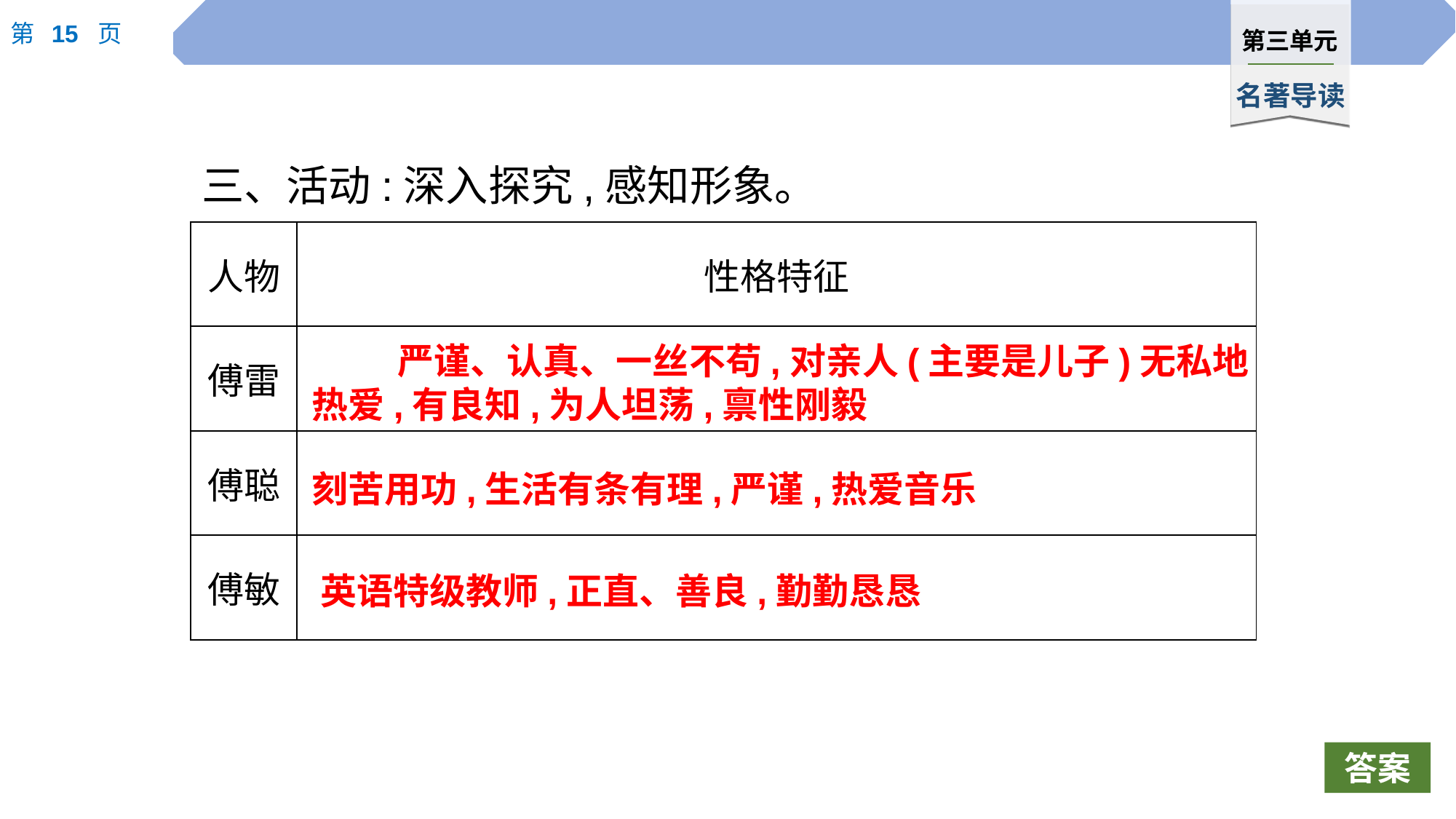

三、活动:深入探究,感知形象。
| 人物 | 性格特征 |
| --- | --- |
| 傅雷 |  |
| 傅聪 |  |
| 傅敏 |  |
严谨、认真、一丝不苟,对亲人(主要是儿子)无私地热爱,有良知,为人坦荡,禀性刚毅
刻苦用功,生活有条有理,严谨,热爱音乐
英语特级教师,正直、善良,勤勤恳恳
答案